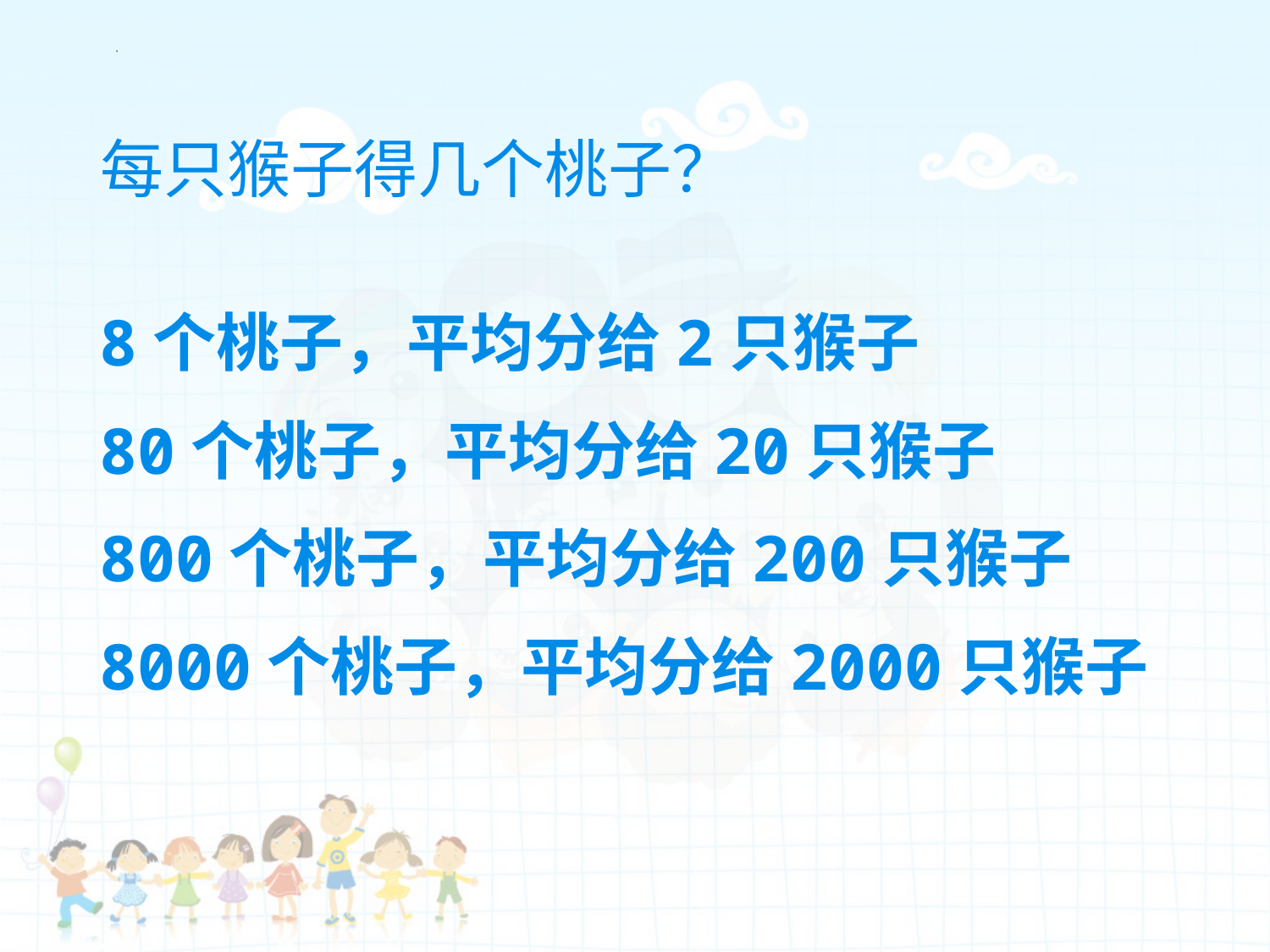

#
每只猴子得几个桃子？
8个桃子，平均分给2只猴子
80个桃子，平均分给20只猴子
800个桃子，平均分给200只猴子
8000个桃子，平均分给2000只猴子